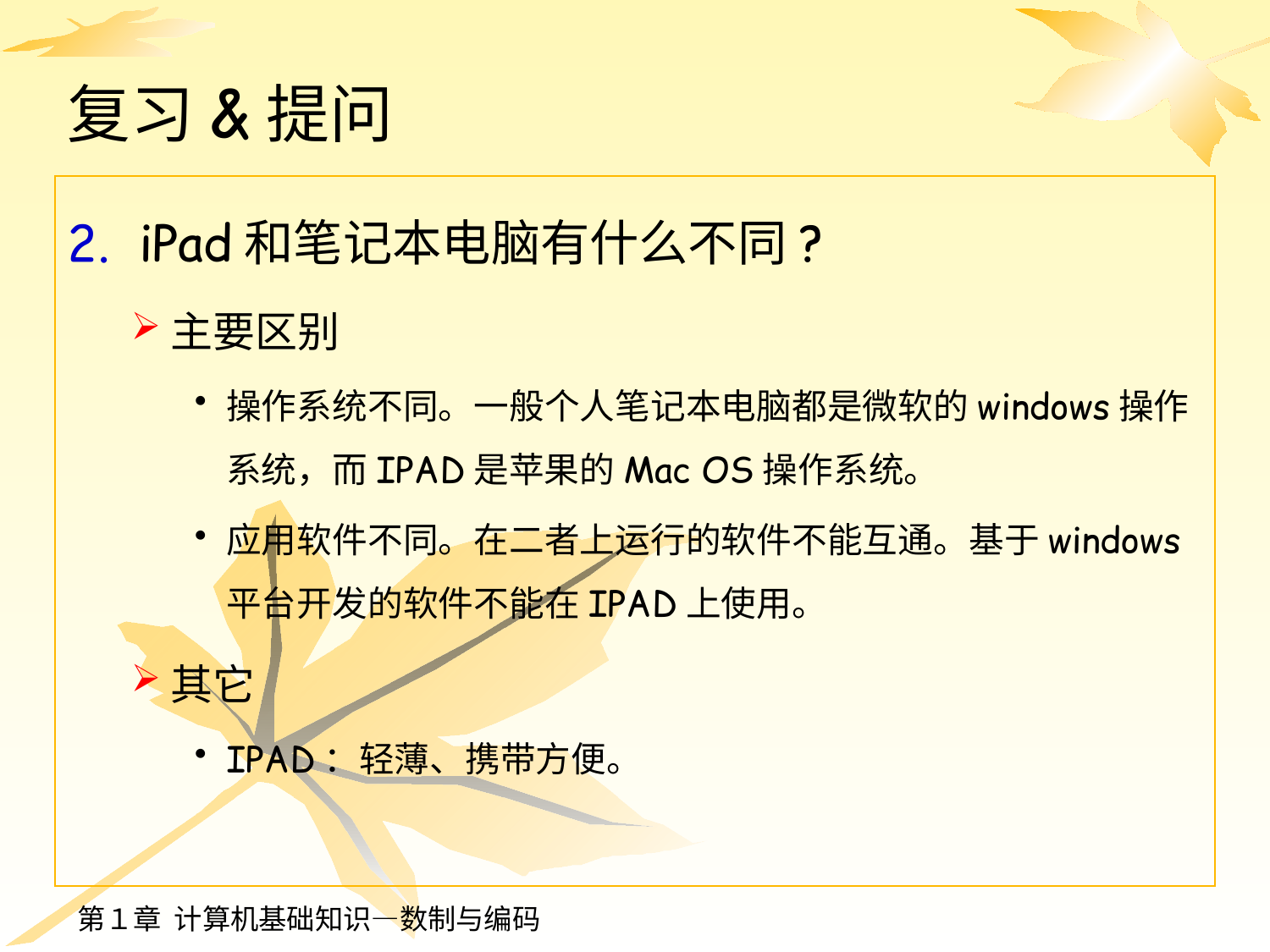

# 复习&提问
iPad和笔记本电脑有什么不同?
主要区别
操作系统不同。一般个人笔记本电脑都是微软的windows操作系统，而IPAD是苹果的Mac OS操作系统。
应用软件不同。在二者上运行的软件不能互通。基于windows平台开发的软件不能在IPAD上使用。
其它
IPAD：轻薄、携带方便。